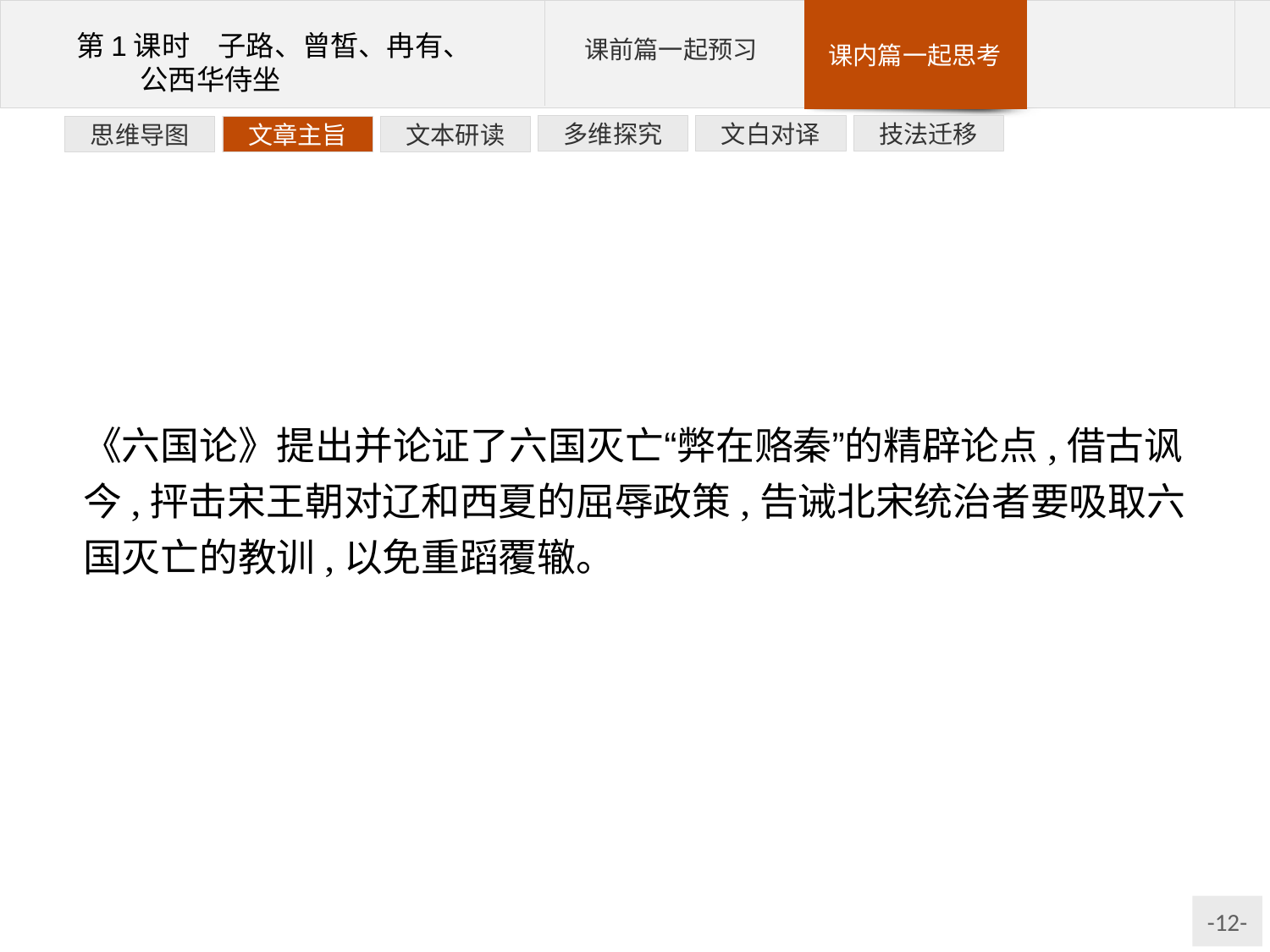

技法迁移
文白对译
多维探究
文本研读
文章主旨
思维导图
《六国论》提出并论证了六国灭亡“弊在赂秦”的精辟论点,借古讽今,抨击宋王朝对辽和西夏的屈辱政策,告诫北宋统治者要吸取六国灭亡的教训,以免重蹈覆辙。